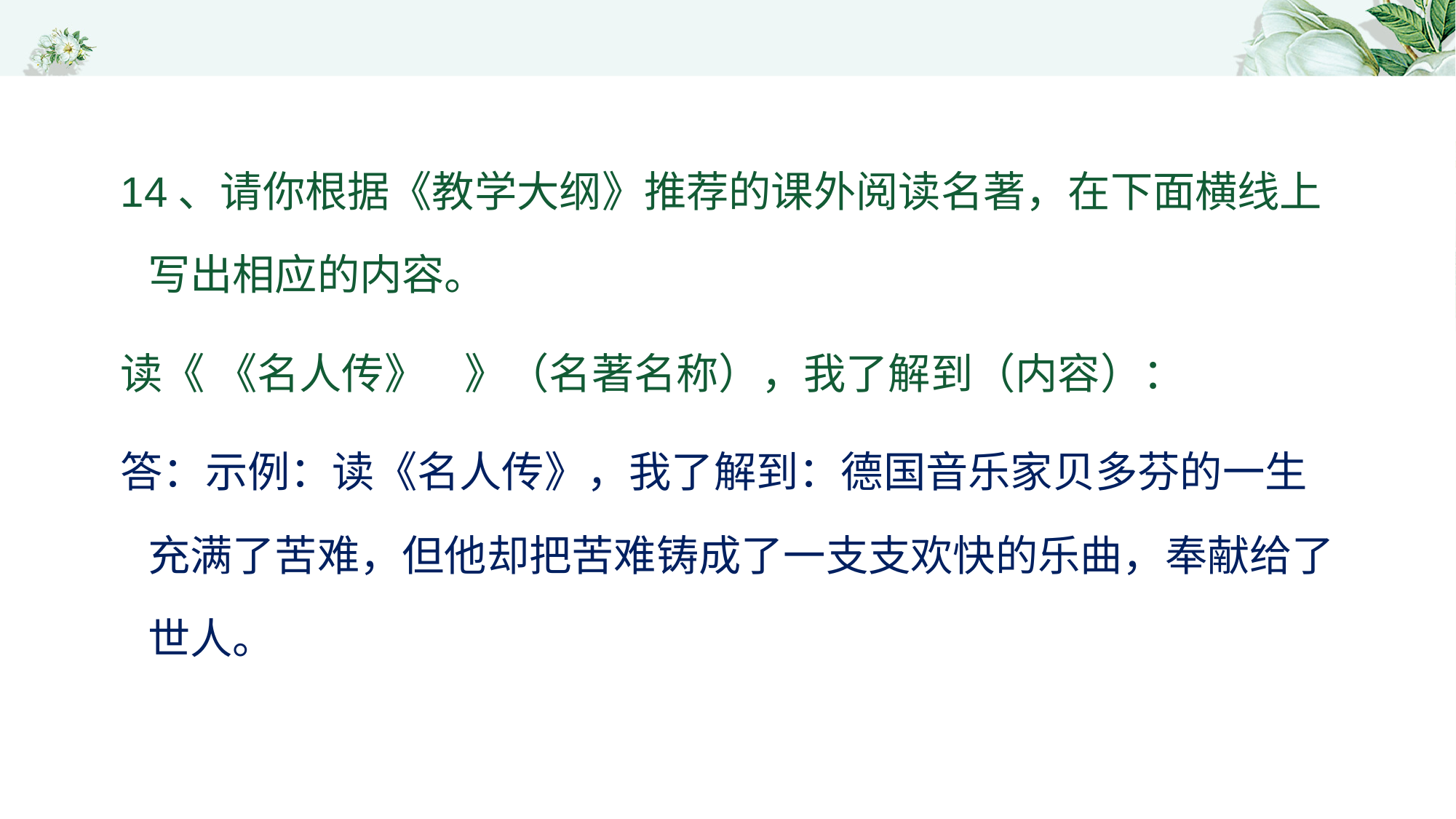

14、请你根据《教学大纲》推荐的课外阅读名著，在下面横线上写出相应的内容。
读《 《名人传》    》（名著名称），我了解到（内容）：
答：示例：读《名人传》，我了解到：德国音乐家贝多芬的一生充满了苦难，但他却把苦难铸成了一支支欢快的乐曲，奉献给了世人。